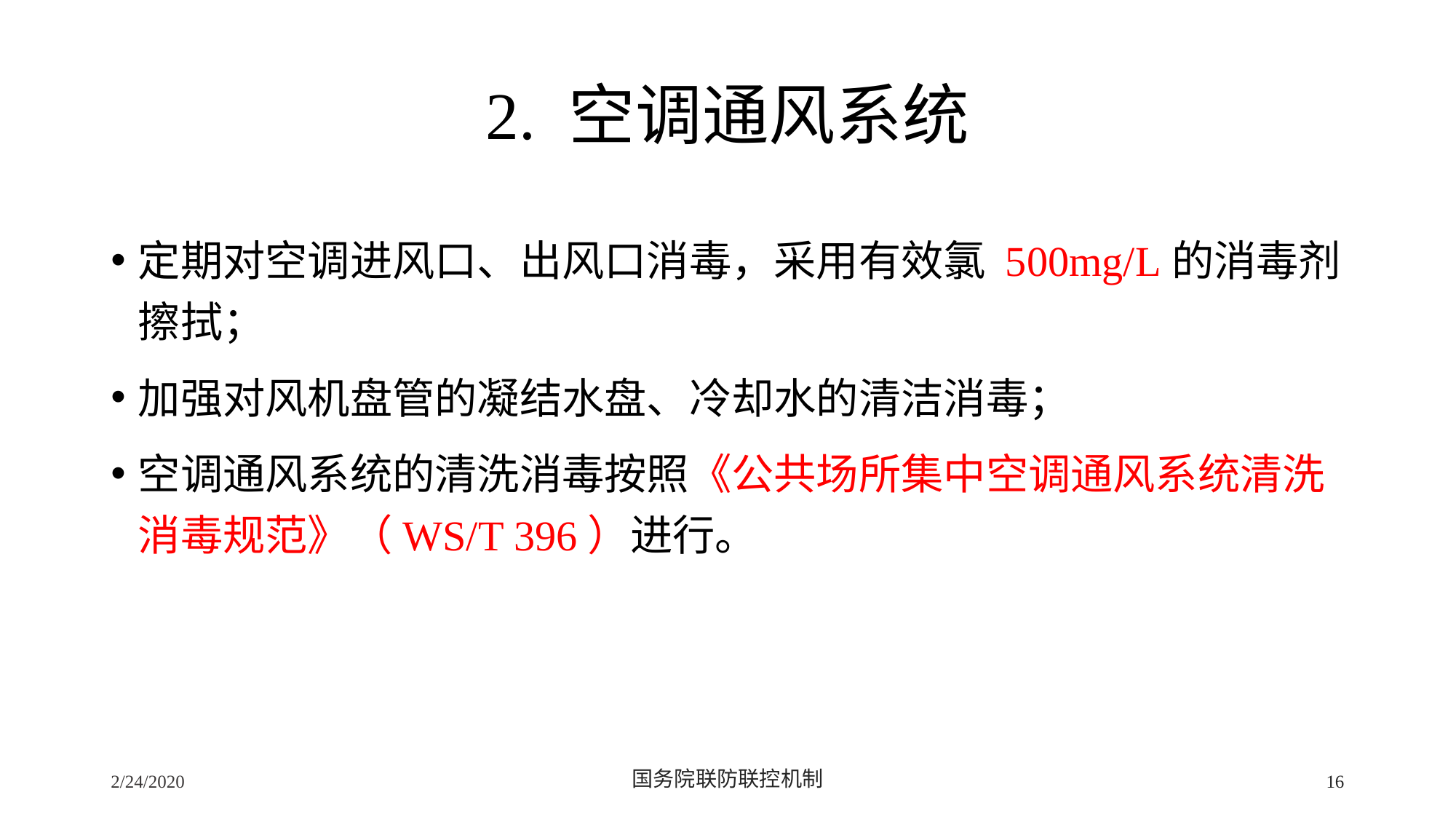

# 2. 空调通风系统
定期对空调进风口、出风口消毒，采用有效氯 500mg/L的消毒剂擦拭；
加强对风机盘管的凝结水盘、冷却水的清洁消毒；
空调通风系统的清洗消毒按照《公共场所集中空调通风系统清洗消毒规范》（WS/T 396）进行。
2/24/2020
国务院联防联控机制
16